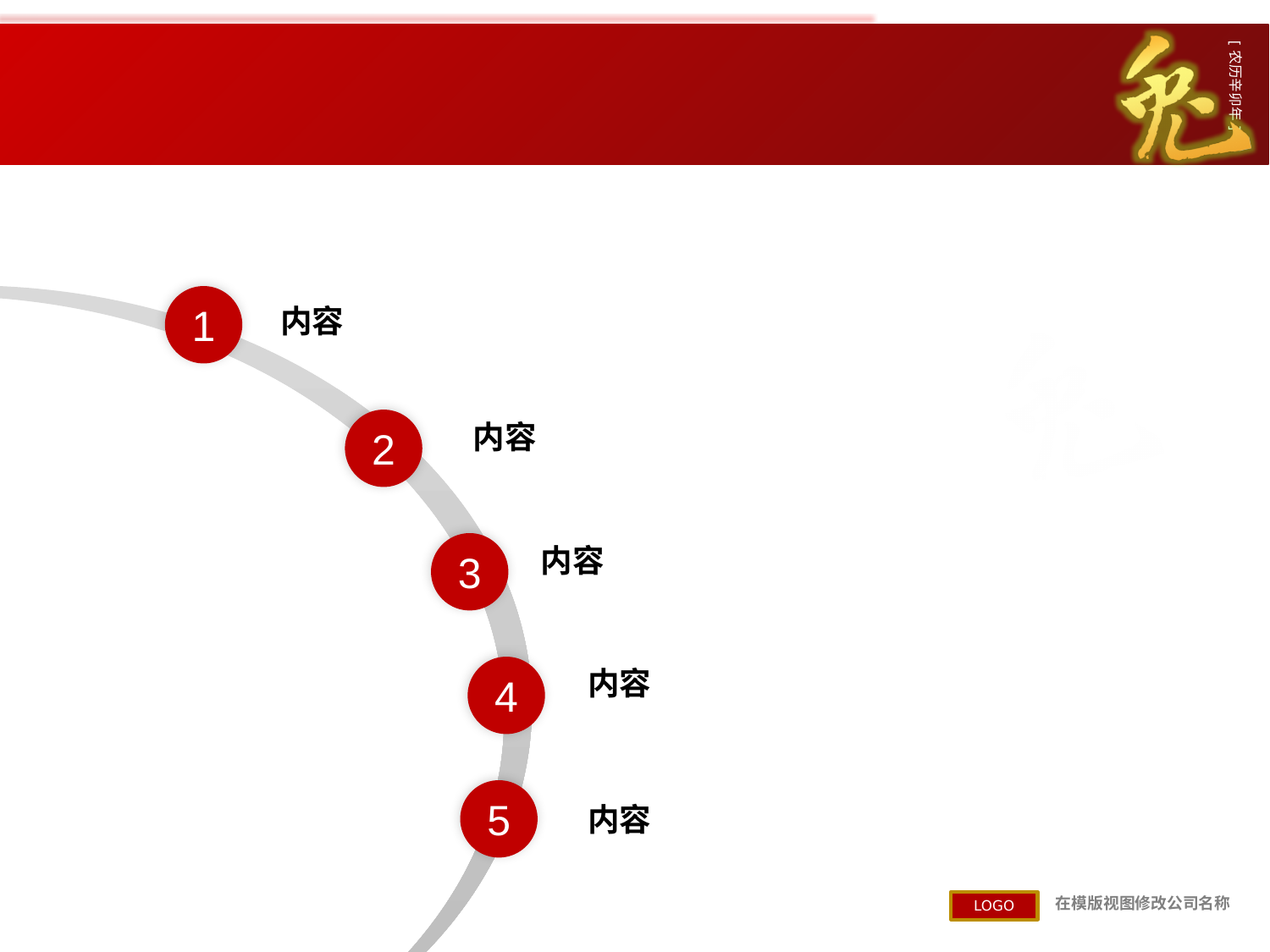

#

1
内容
2
内容
3
内容
4
内容
5
内容
1、推进多渠道融合，巩固渠道运营商地位
2、调整业务测重点，持续优化产品结构
3、提升客户满意度，全年领先同业水平
4、完善管理体系，切实提高运作效率
5、做好党工团工作，加强员工企业文化感知